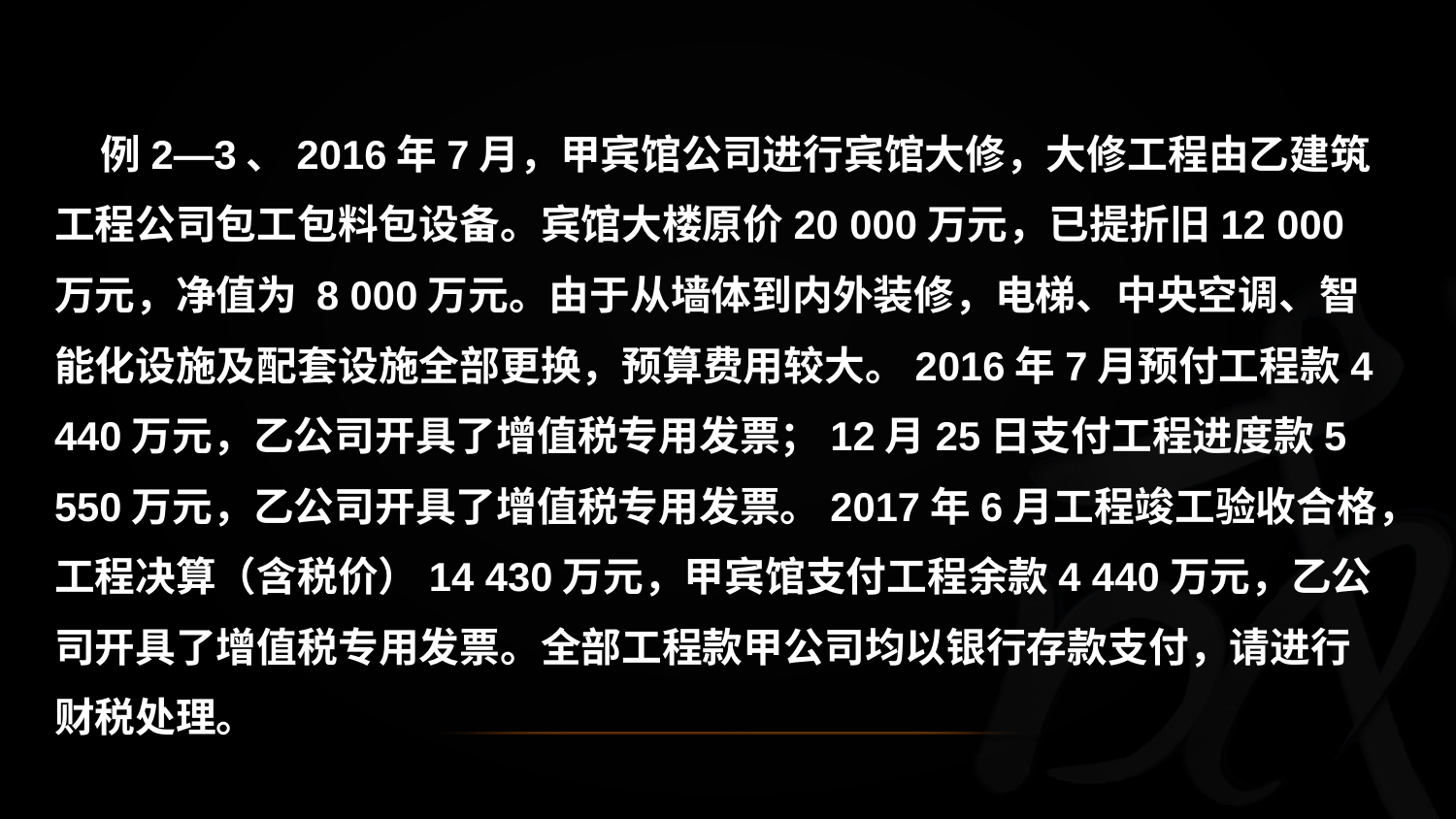

例2—3、2016年7月，甲宾馆公司进行宾馆大修，大修工程由乙建筑工程公司包工包料包设备。宾馆大楼原价20 000万元，已提折旧12 000万元，净值为 8 000万元。由于从墙体到内外装修，电梯、中央空调、智能化设施及配套设施全部更换，预算费用较大。2016年7月预付工程款4 440万元，乙公司开具了增值税专用发票；12月25日支付工程进度款5 550万元，乙公司开具了增值税专用发票。2017年6月工程竣工验收合格，工程决算（含税价）14 430万元，甲宾馆支付工程余款4 440万元，乙公司开具了增值税专用发票。全部工程款甲公司均以银行存款支付，请进行财税处理。